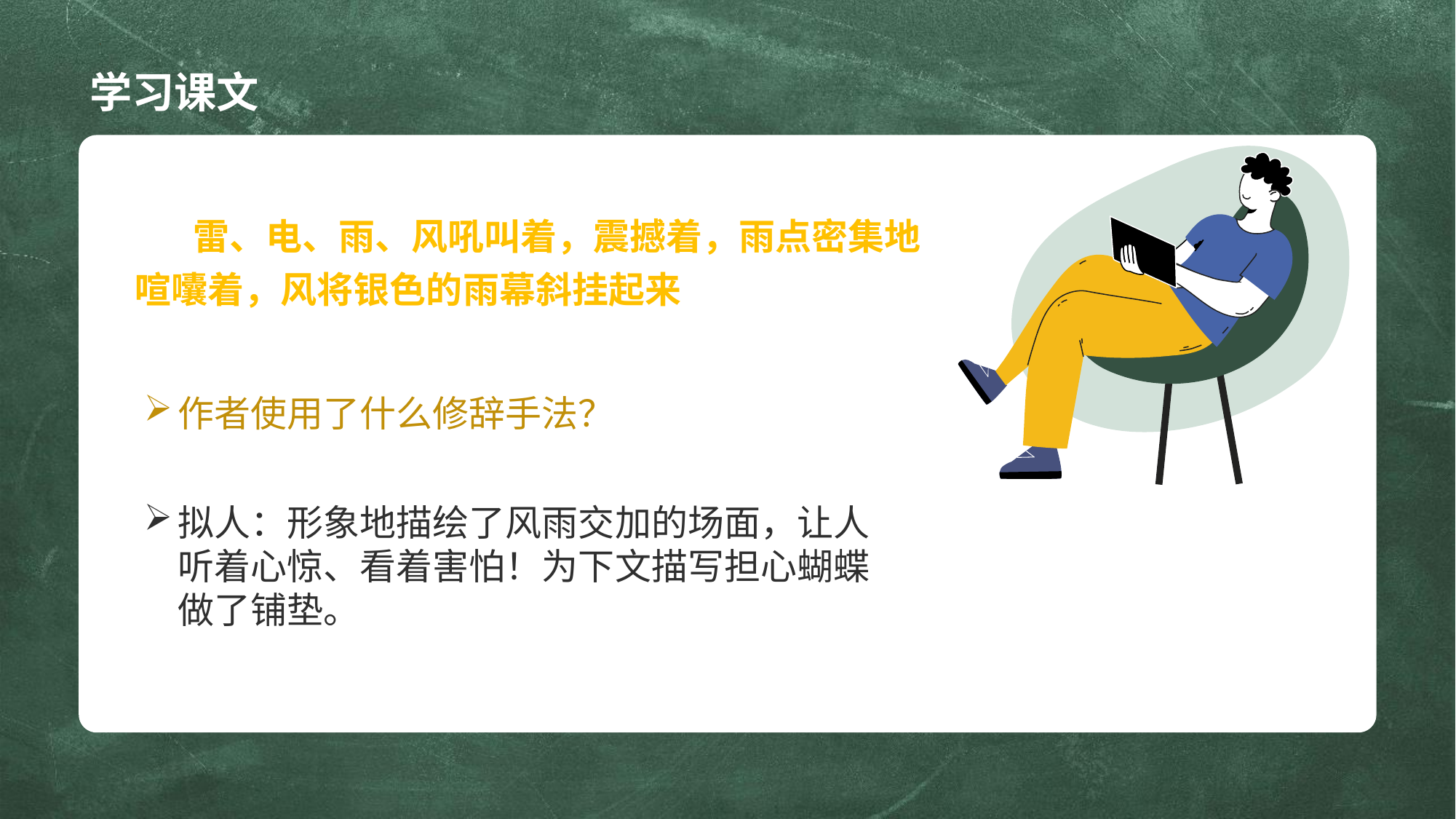

# 学习课文

      雷、电、雨、风吼叫着，震撼着，雨点密集地喧囔着，风将银色的雨幕斜挂起来
作者使用了什么修辞手法？
拟人：形象地描绘了风雨交加的场面，让人听着心惊、看着害怕！为下文描写担心蝴蝶做了铺垫。
7